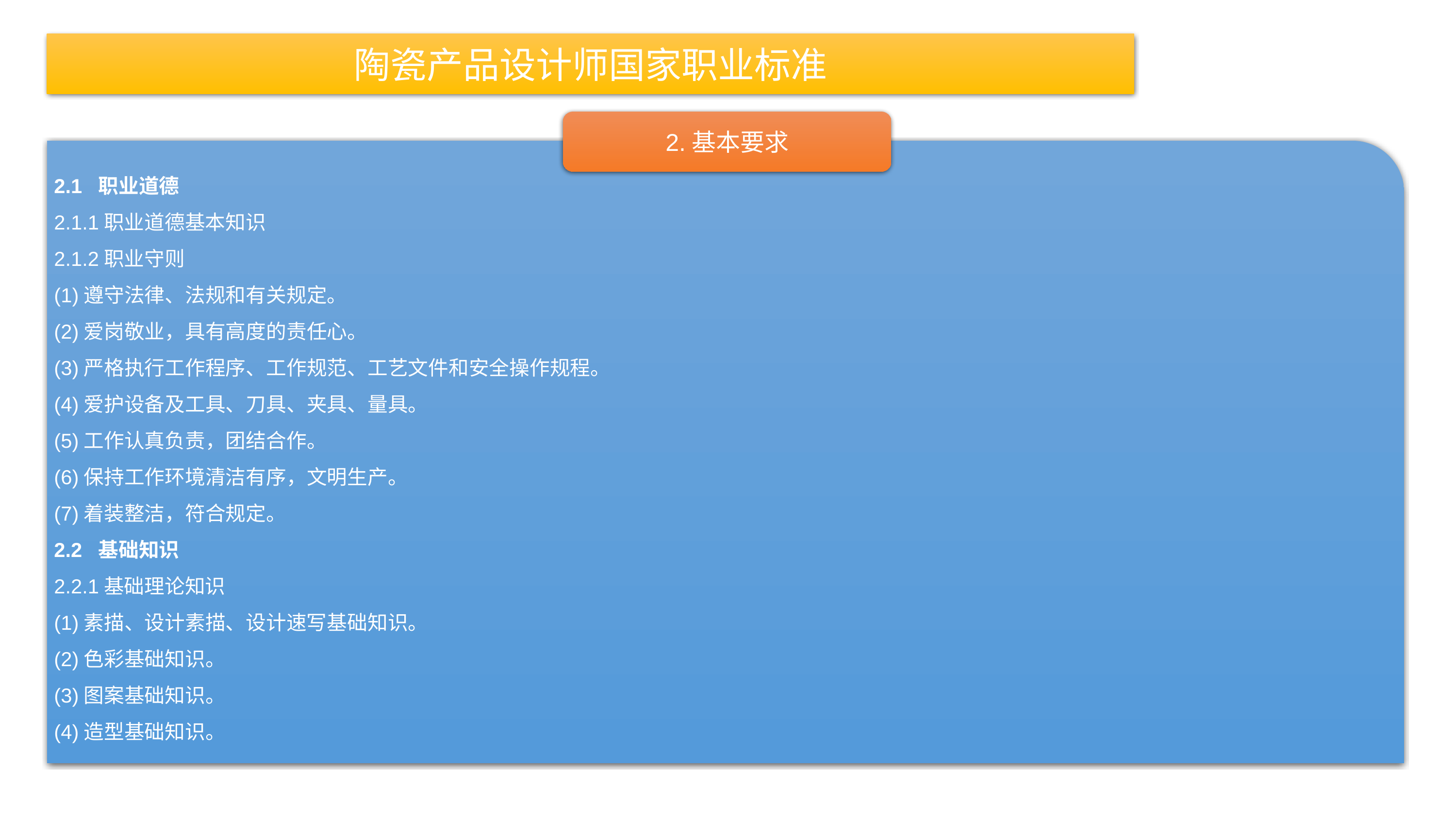

陶瓷产品设计师国家职业标准
2.基本要求
2.1  职业道德
2.1.1职业道德基本知识
2.1.2职业守则
(1)遵守法律、法规和有关规定。
(2)爱岗敬业，具有高度的责任心。
(3)严格执行工作程序、工作规范、工艺文件和安全操作规程。
(4)爱护设备及工具、刀具、夹具、量具。
(5)工作认真负责，团结合作。
(6)保持工作环境清洁有序，文明生产。
(7)着装整洁，符合规定。
2.2  基础知识
2.2.1基础理论知识
(1)素描、设计素描、设计速写基础知识。
(2)色彩基础知识。
(3)图案基础知识。
(4)造型基础知识。